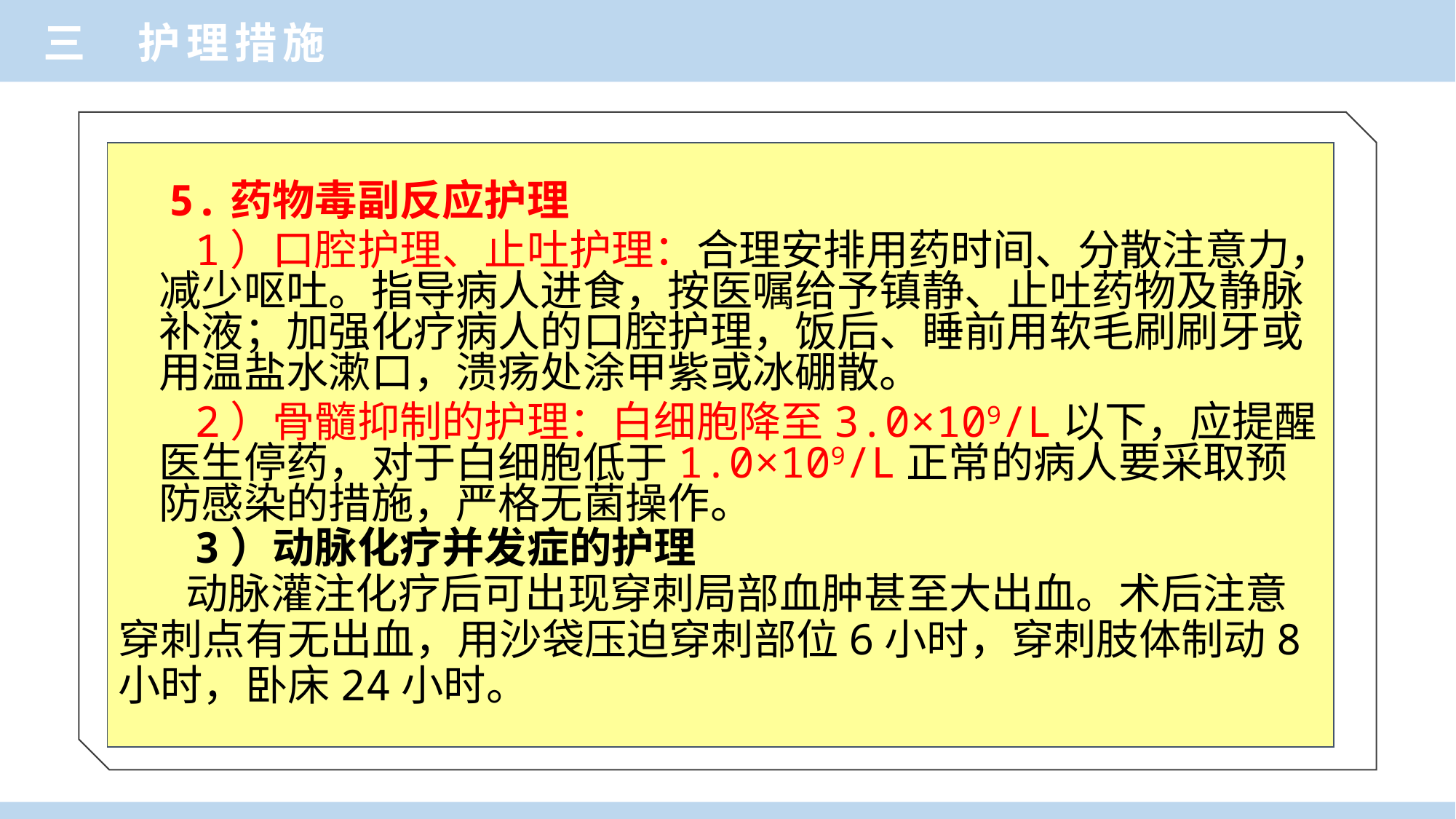

三   护理措施

  5.药物毒副反应护理
   1）口腔护理、止吐护理：合理安排用药时间、分散注意力，减少呕吐。指导病人进食，按医嘱给予镇静、止吐药物及静脉补液；加强化疗病人的口腔护理，饭后、睡前用软毛刷刷牙或用温盐水漱口，溃疡处涂甲紫或冰硼散。
   2）骨髓抑制的护理：白细胞降至3.0×109/L以下，应提醒医生停药，对于白细胞低于1.0×109/L正常的病人要采取预防感染的措施，严格无菌操作。
   3）动脉化疗并发症的护理
      动脉灌注化疗后可出现穿刺局部血肿甚至大出血。术后注意穿刺点有无出血，用沙袋压迫穿刺部位6小时，穿刺肢体制动8小时，卧床24小时。